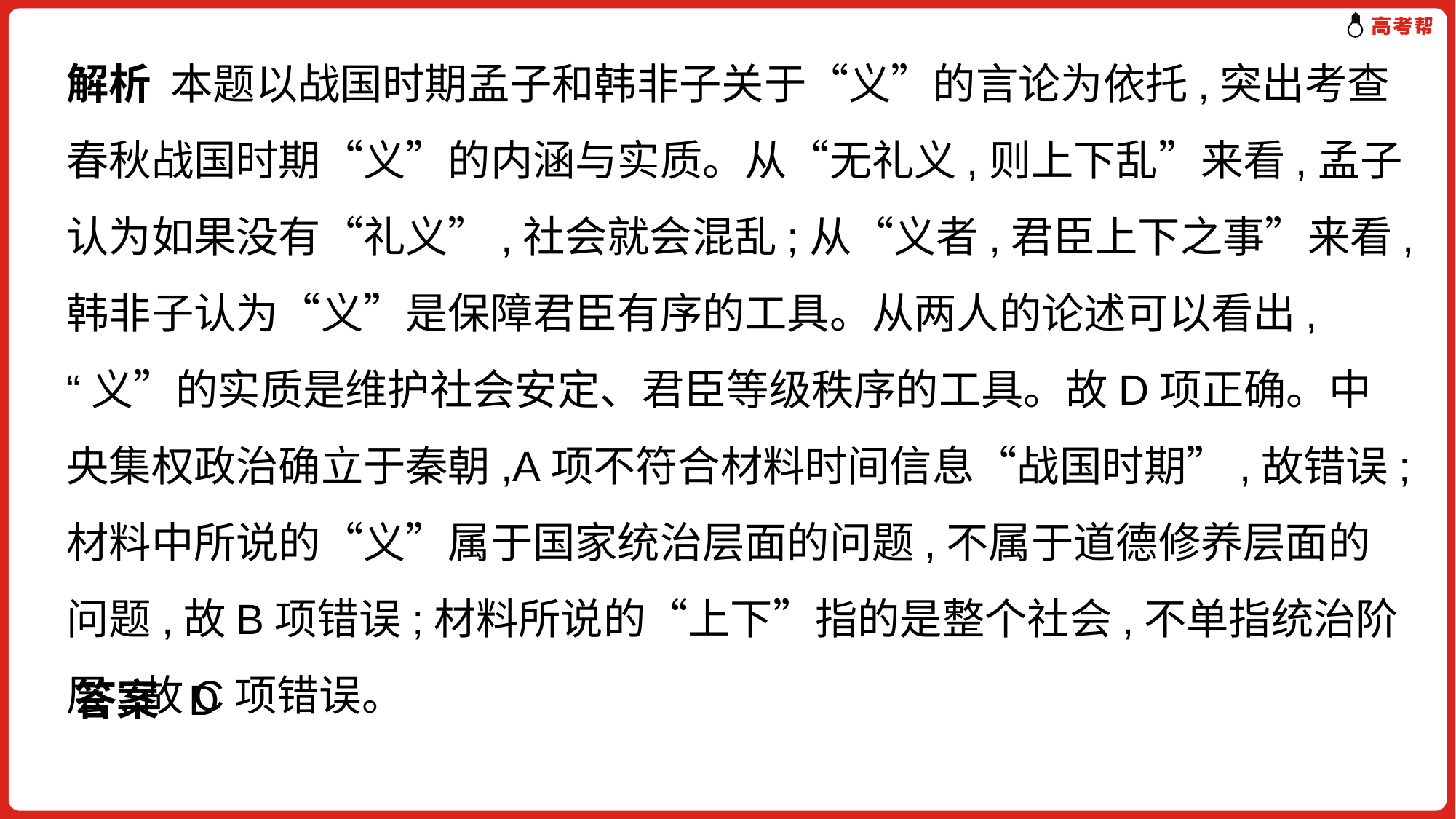

解析  本题以战国时期孟子和韩非子关于“义”的言论为依托,突出考查春秋战国时期“义”的内涵与实质。从“无礼义,则上下乱”来看,孟子认为如果没有“礼义”,社会就会混乱;从“义者,君臣上下之事”来看,韩非子认为“义”是保障君臣有序的工具。从两人的论述可以看出,“义”的实质是维护社会安定、君臣等级秩序的工具。故D项正确。中央集权政治确立于秦朝,A项不符合材料时间信息“战国时期”,故错误;材料中所说的“义”属于国家统治层面的问题,不属于道德修养层面的问题,故B项错误;材料所说的“上下”指的是整个社会,不单指统治阶层,故C项错误。
答案  D